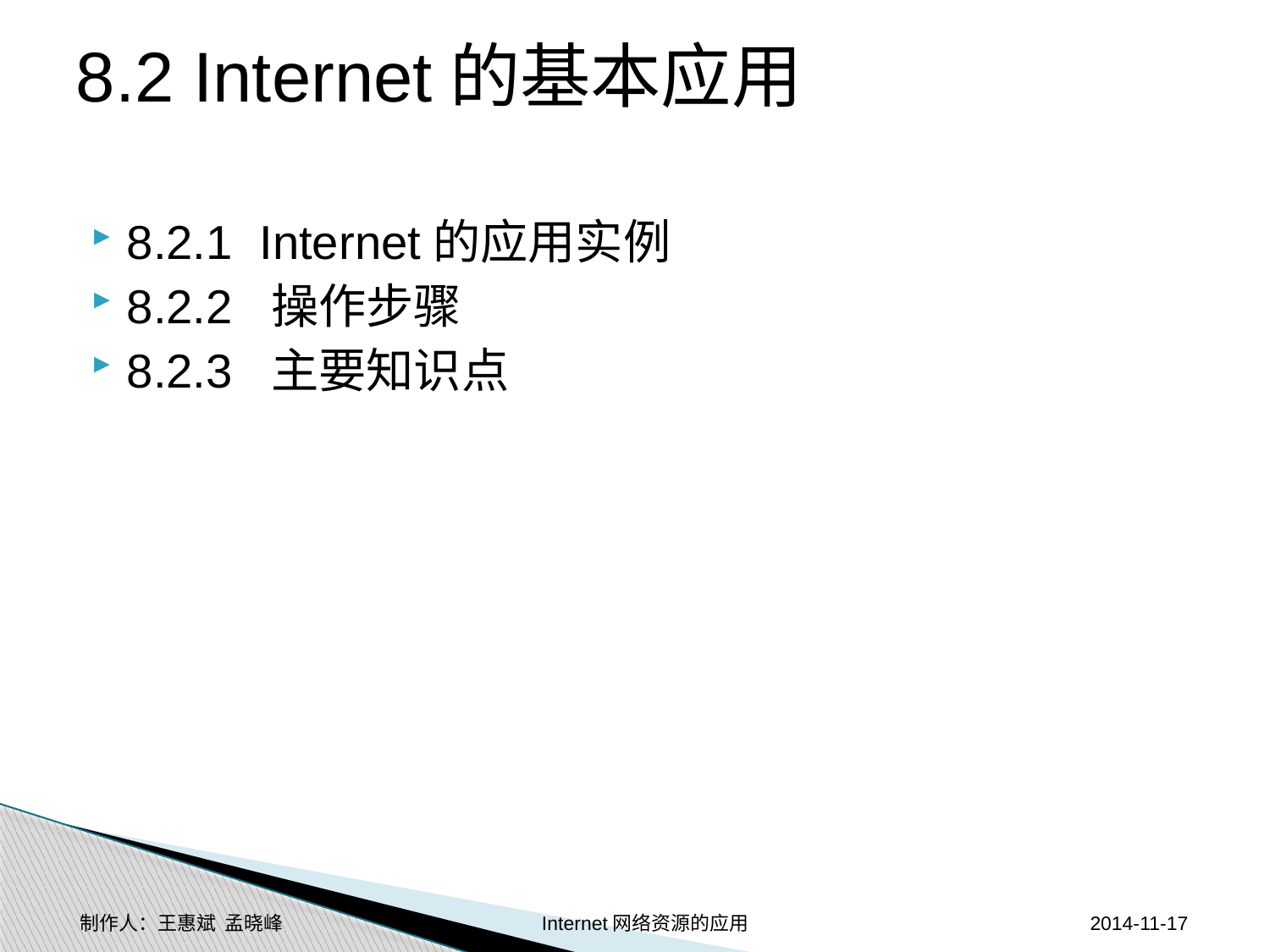

# 8.2 Internet的基本应用

8.2.1  Internet的应用实例
8.2.2  操作步骤
8.2.3  主要知识点

制作人：王惠斌  孟晓峰                                                         Internet网络资源的应用
2014-11-17